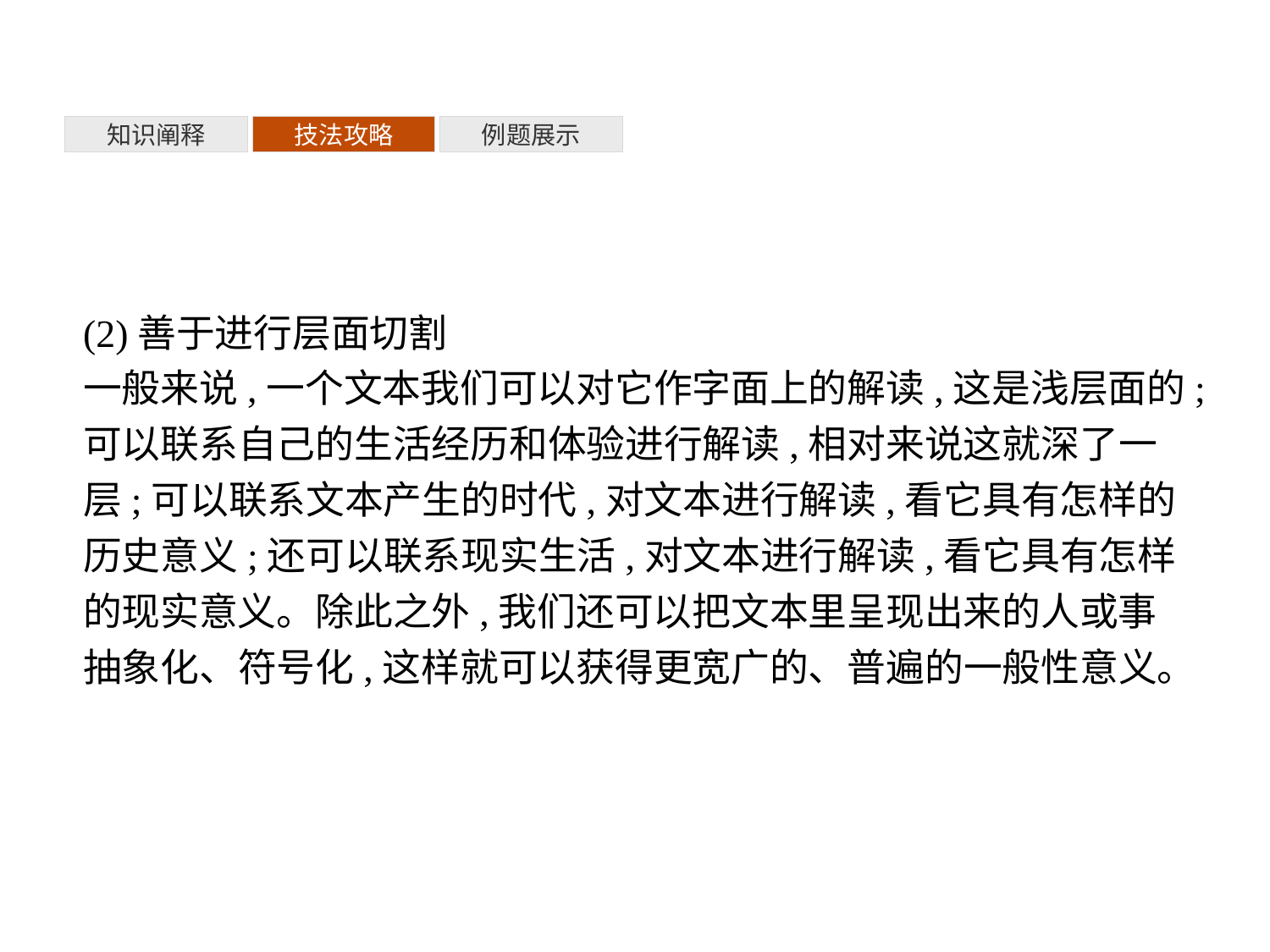

知识阐释
技法攻略
例题展示
(2)善于进行层面切割
一般来说,一个文本我们可以对它作字面上的解读,这是浅层面的;可以联系自己的生活经历和体验进行解读,相对来说这就深了一层;可以联系文本产生的时代,对文本进行解读,看它具有怎样的历史意义;还可以联系现实生活,对文本进行解读,看它具有怎样的现实意义。除此之外,我们还可以把文本里呈现出来的人或事抽象化、符号化,这样就可以获得更宽广的、普遍的一般性意义。